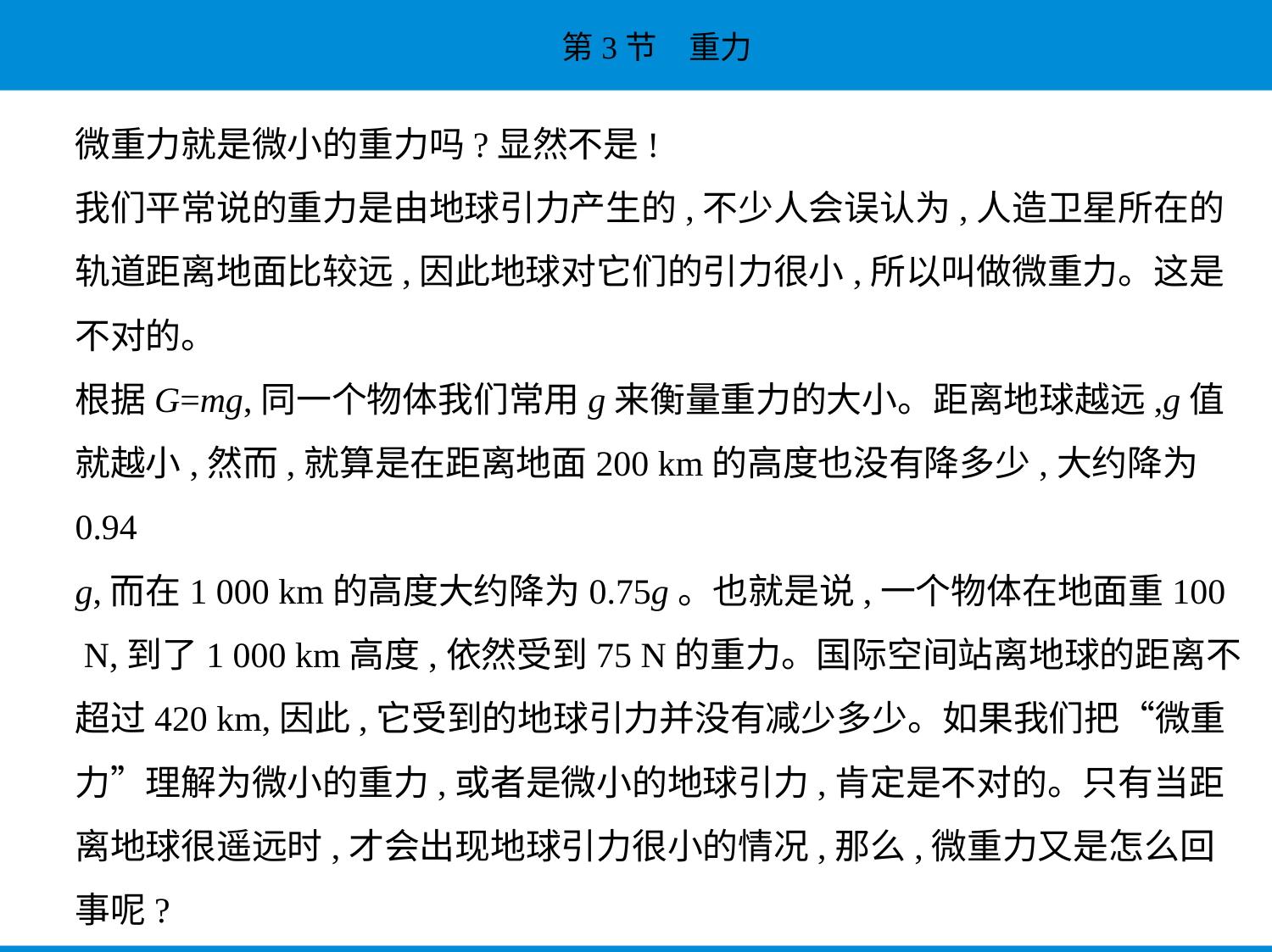

微重力就是微小的重力吗?显然不是!
我们平常说的重力是由地球引力产生的,不少人会误认为,人造卫星所在的
轨道距离地面比较远,因此地球对它们的引力很小,所以叫做微重力。这是
不对的。
根据G=mg,同一个物体我们常用g来衡量重力的大小。距离地球越远,g值
就越小,然而,就算是在距离地面200 km的高度也没有降多少,大约降为0.94
g,而在1 000 km的高度大约降为0.75g。也就是说,一个物体在地面重100
 N,到了1 000 km高度,依然受到75 N的重力。国际空间站离地球的距离不
超过420 km,因此,它受到的地球引力并没有减少多少。如果我们把“微重
力”理解为微小的重力,或者是微小的地球引力,肯定是不对的。只有当距
离地球很遥远时,才会出现地球引力很小的情况,那么,微重力又是怎么回
事呢?